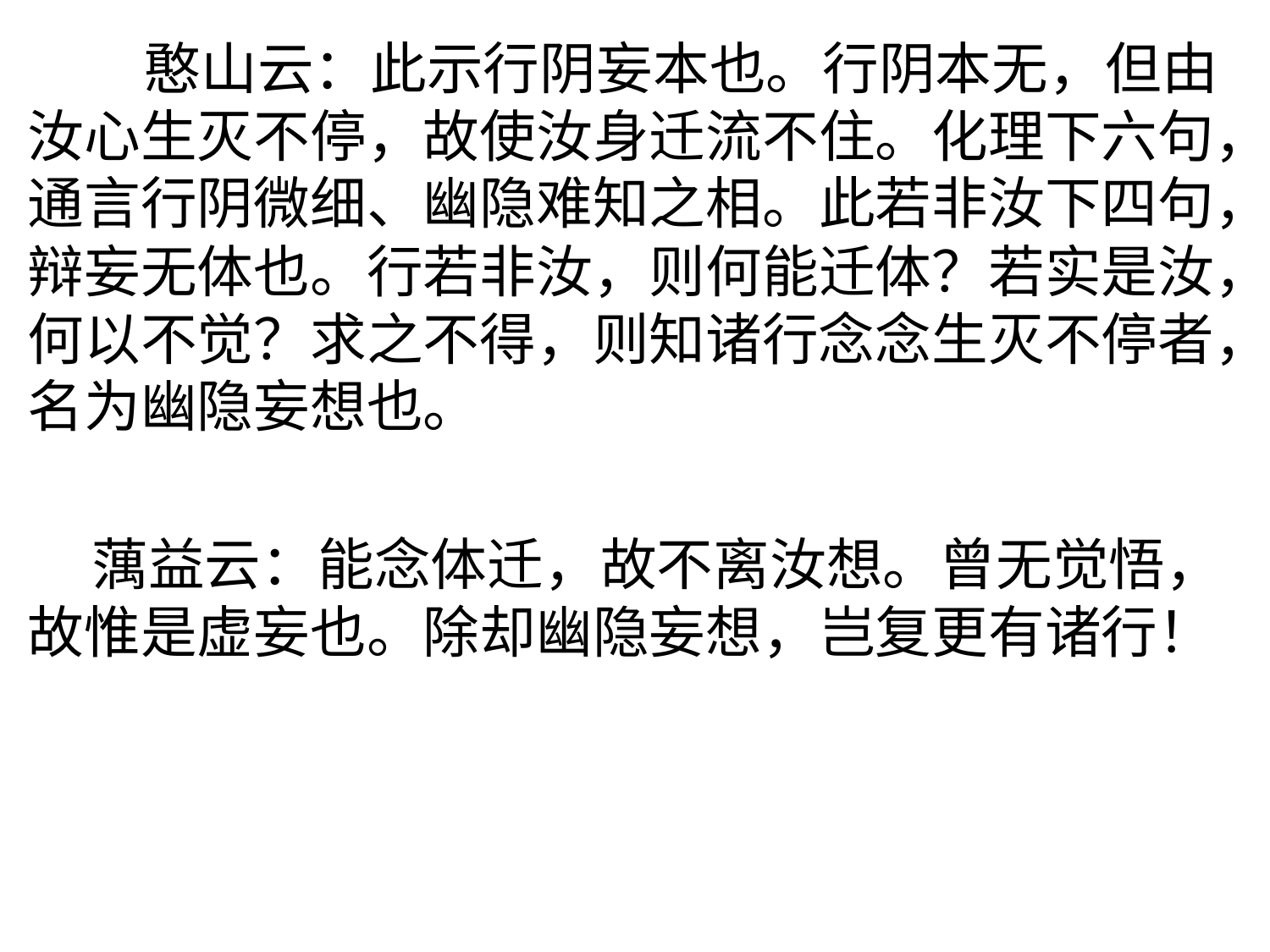

憨山云：此示行阴妄本也。行阴本无，但由汝心生灭不停，故使汝身迁流不住。化理下六句，通言行阴微细、幽隐难知之相。此若非汝下四句，辩妄无体也。行若非汝，则何能迁体？若实是汝，何以不觉？求之不得，则知诸行念念生灭不停者，名为幽隐妄想也。

    蕅益云：能念体迁，故不离汝想。曾无觉悟，故惟是虚妄也。除却幽隐妄想，岂复更有诸行！